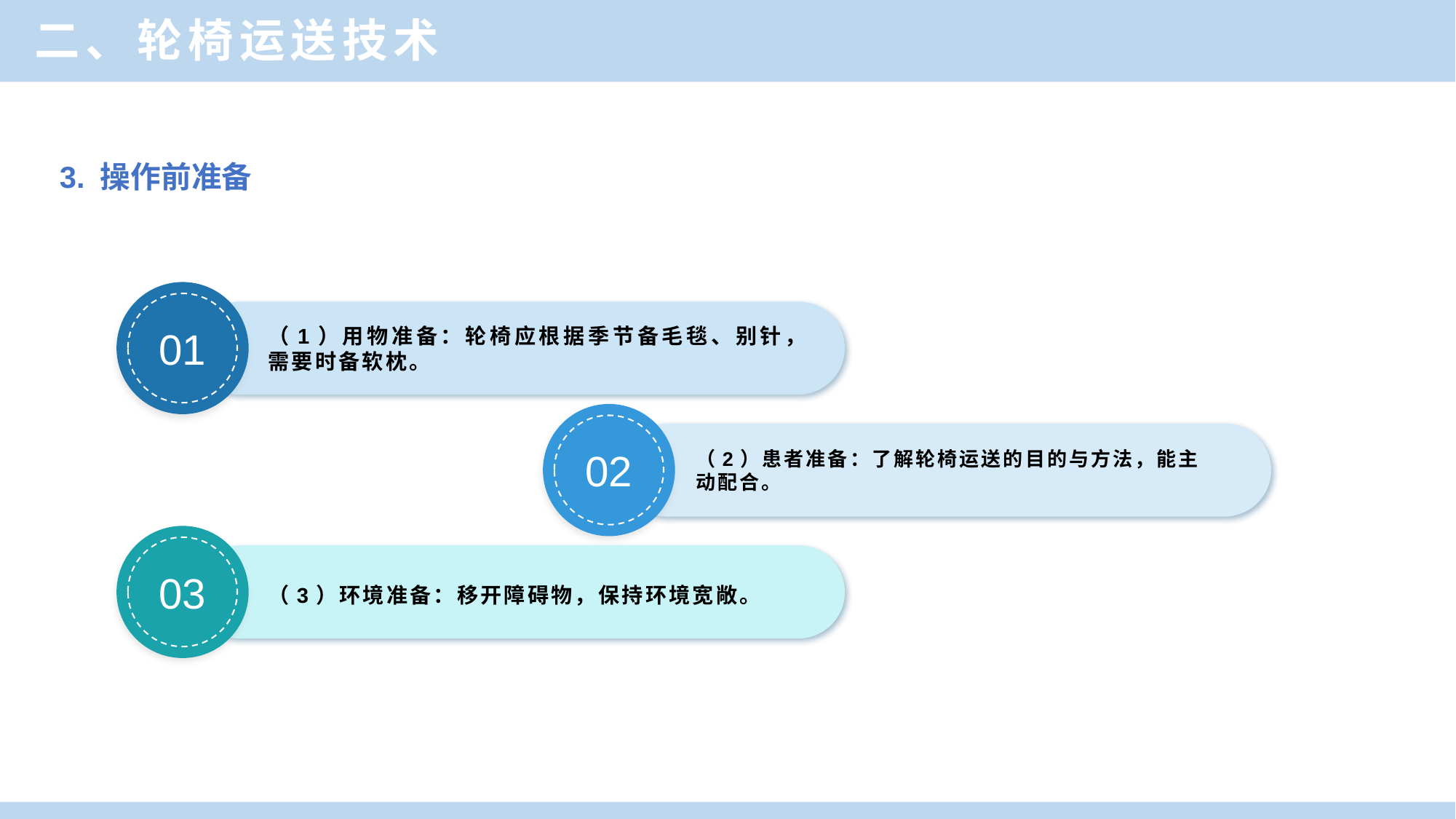

二、轮椅运送技术
3. 操作前准备

01

（1）用物准备：轮椅应根据季节备毛毯、别针，需要时备软枕。

02

（2）患者准备：了解轮椅运送的目的与方法，能主动配合。

03

（3）环境准备：移开障碍物，保持环境宽敞。